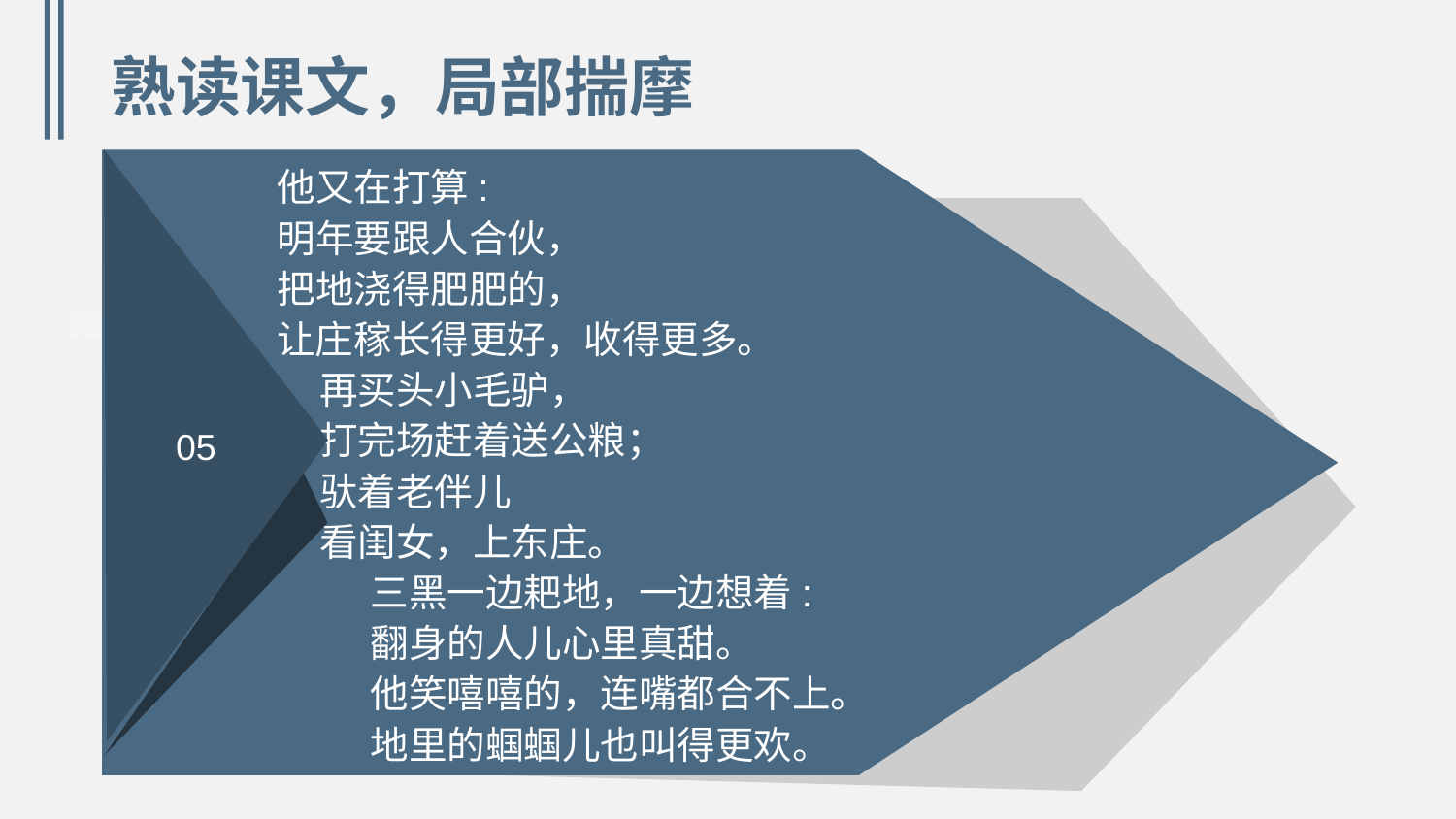

熟读课文，局部揣摩
    他又在打算:
    明年要跟人合伙，
    把地浇得肥肥的，
    让庄稼长得更好，收得更多。
         再买头小毛驴，
         打完场赶着送公粮；
         驮着老伴儿
         看闺女，上东庄。
               三黑一边耙地，一边想着:
               翻身的人儿心里真甜。
               他笑嘻嘻的，连嘴都合不上。
               地里的蝈蝈儿也叫得更欢。
05